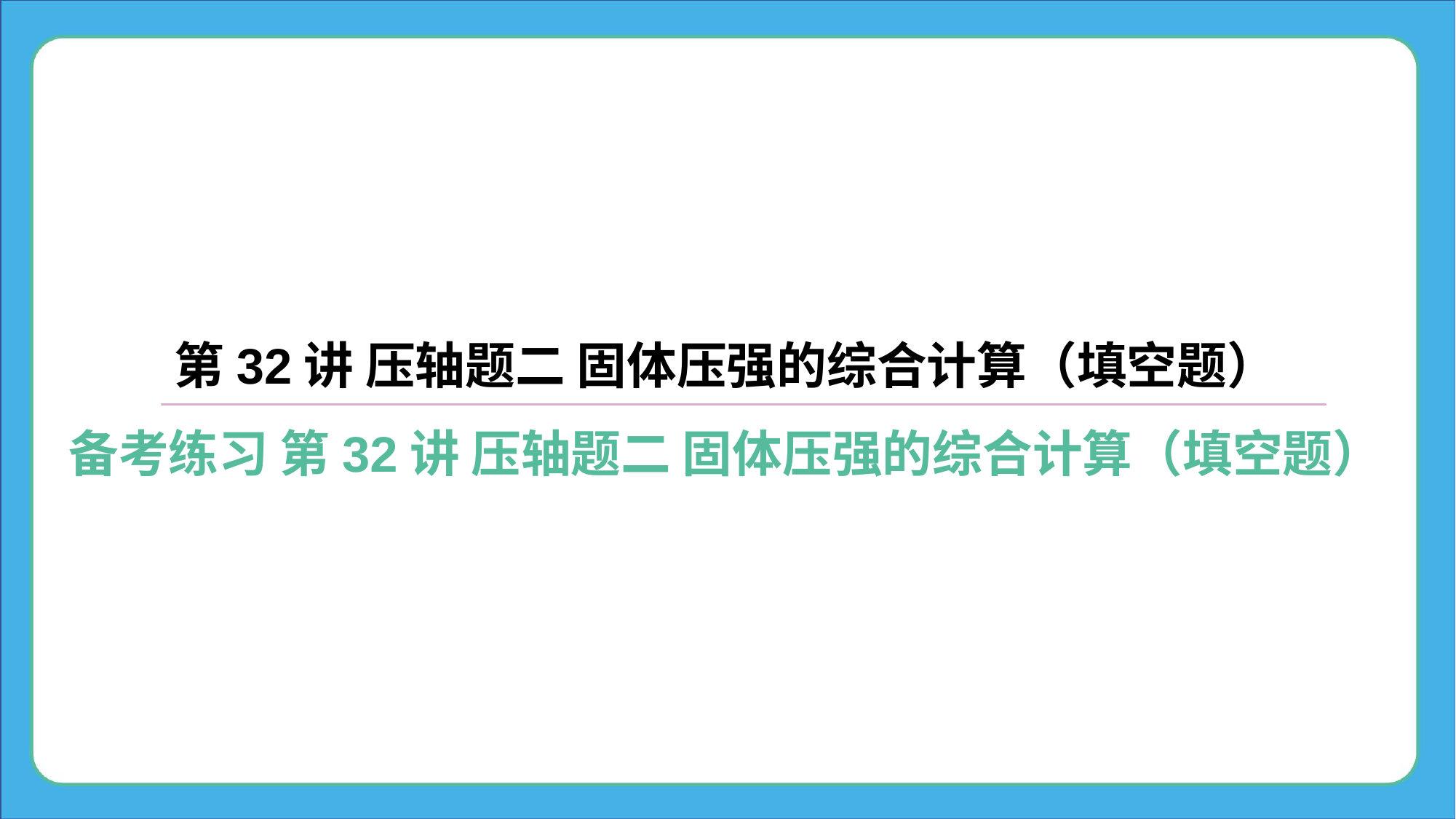

第32讲 压轴题二 固体压强的综合计算（填空题）
备考练习 第32讲 压轴题二 固体压强的综合计算（填空题）